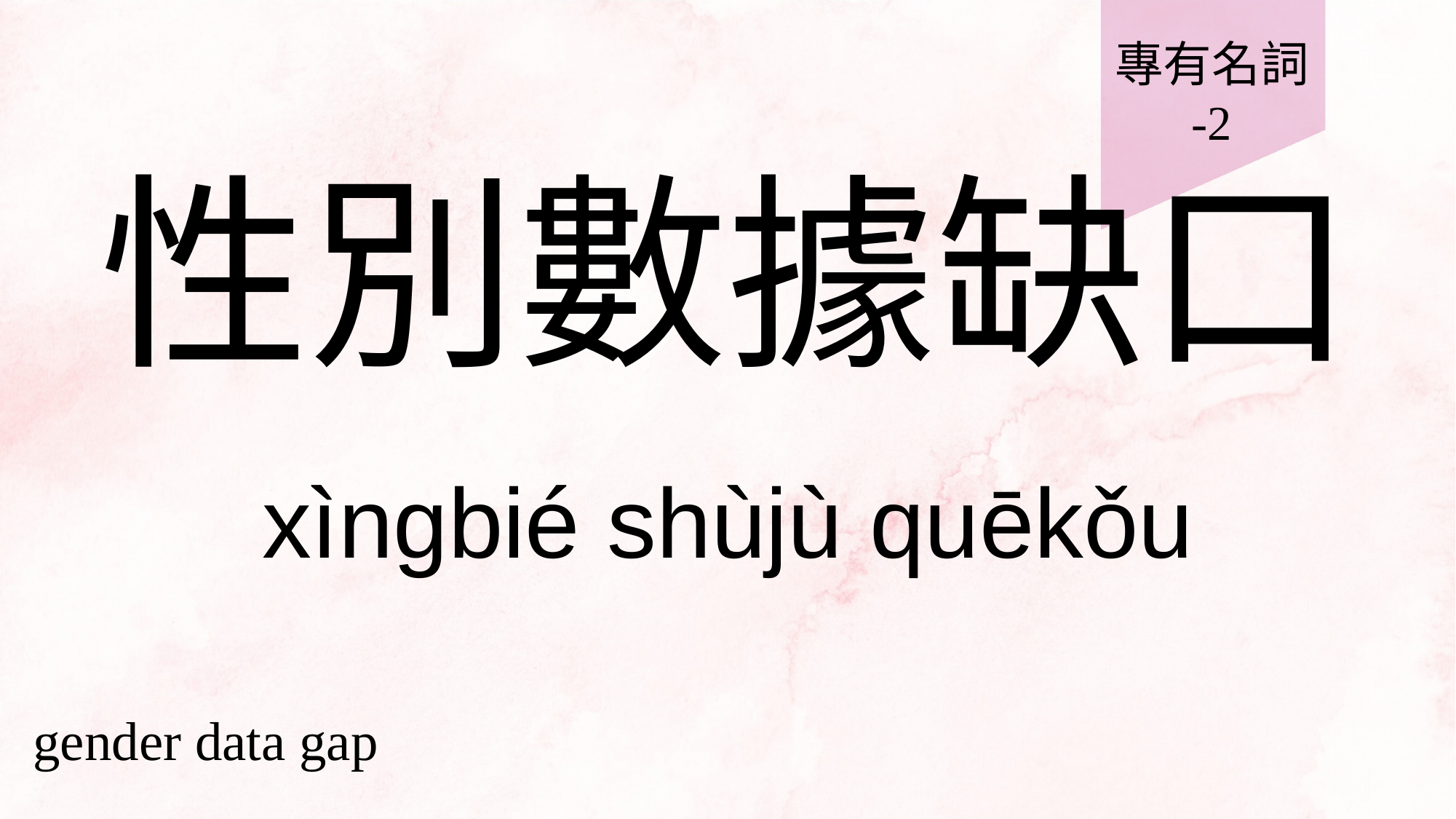

專有名詞
-2
# 性別數據缺口
xìngbié shùjù quēkǒu
gender data gap